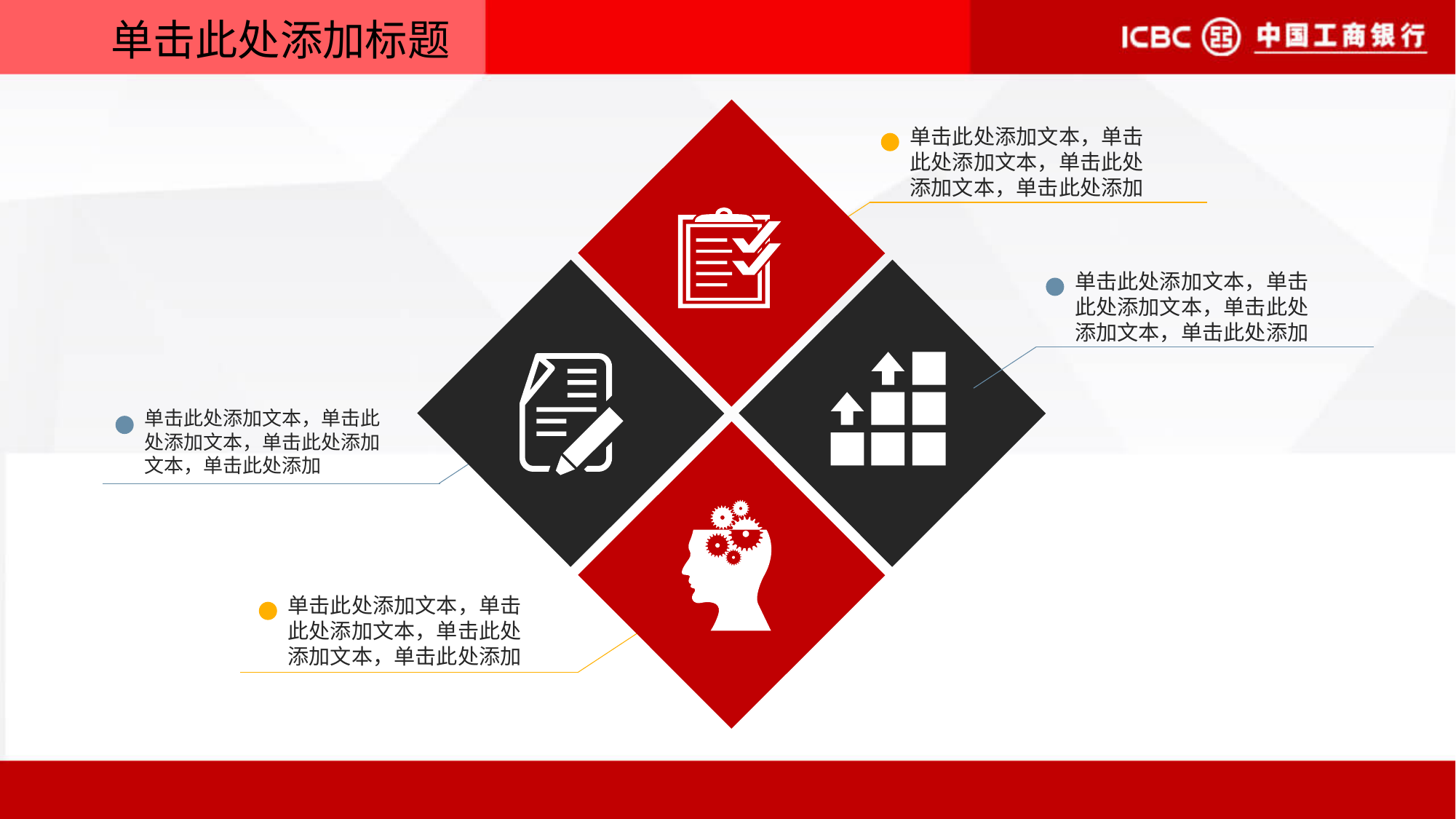

# 单击此处添加标题
单击此处添加文本，单击此处添加文本，单击此处添加文本，单击此处添加

单击此处添加文本，单击此处添加文本，单击此处添加文本，单击此处添加

单击此处添加文本，单击此处添加文本，单击此处添加文本，单击此处添加

单击此处添加文本，单击此处添加文本，单击此处添加文本，单击此处添加